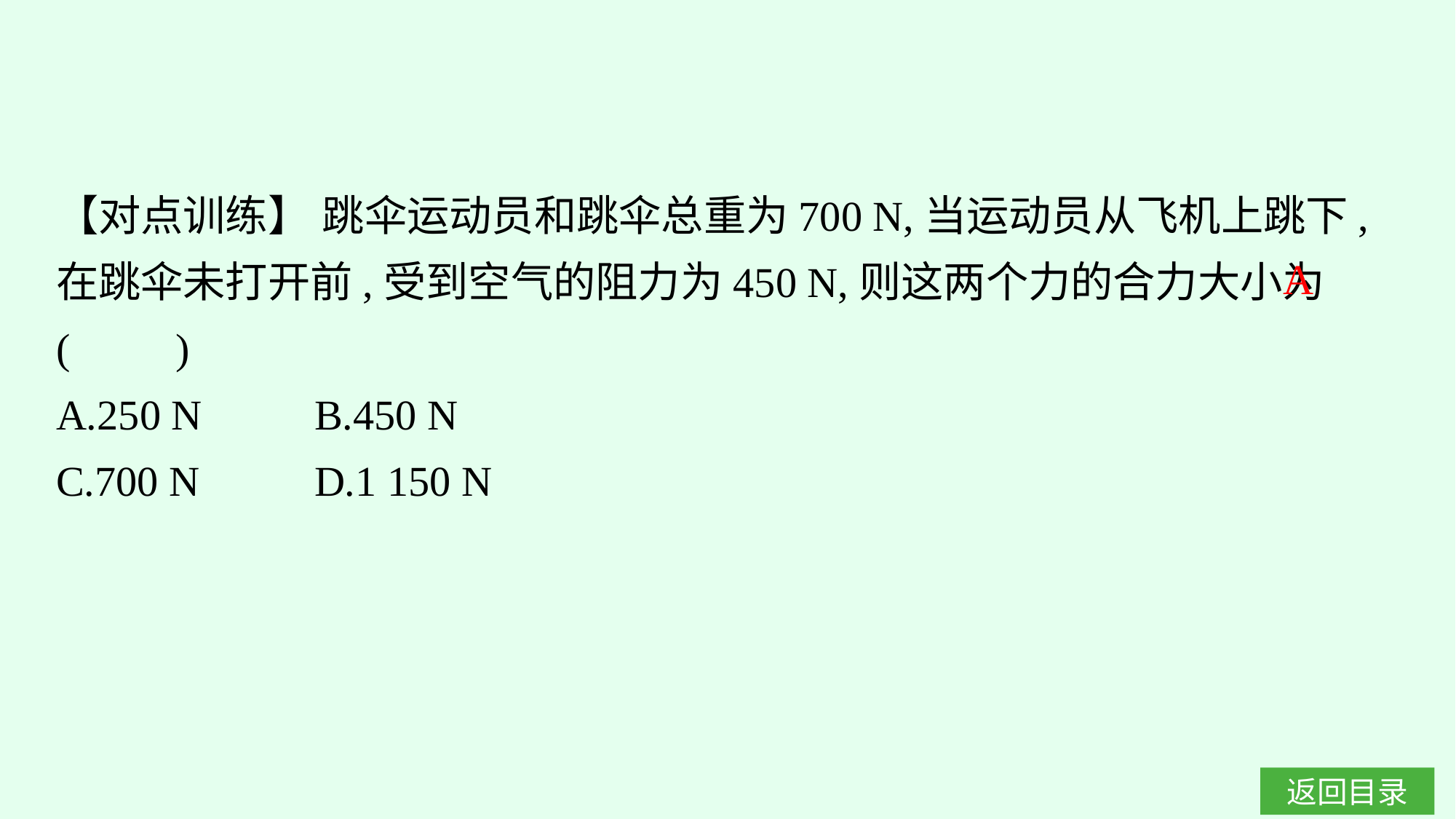

【对点训练】 跳伞运动员和跳伞总重为700 N,当运动员从飞机上跳下,在跳伞未打开前,受到空气的阻力为450 N,则这两个力的合力大小为(　　)
A.250 N	B.450 N
C.700 N	D.1 150 N
A